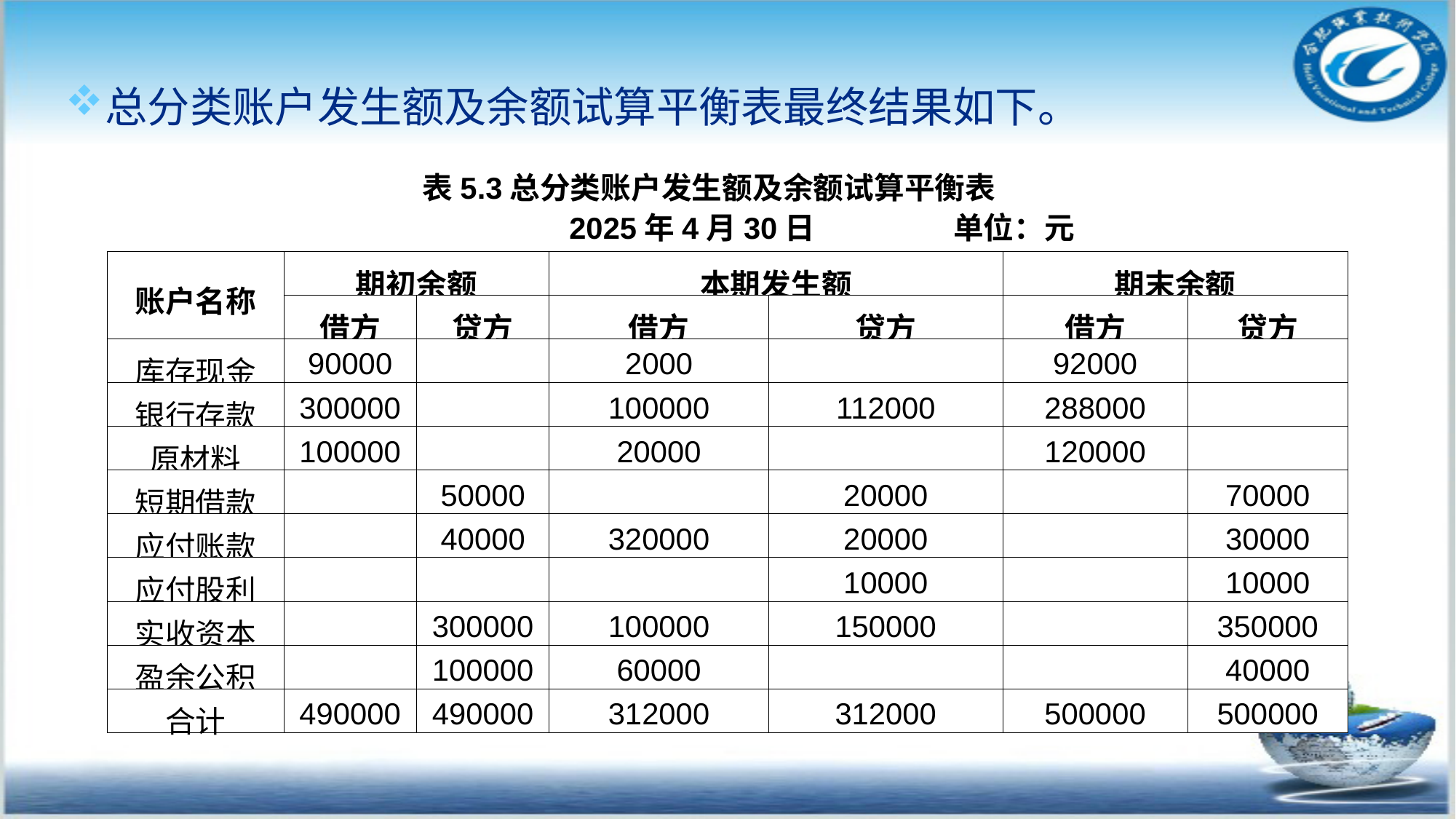

总分类账户发生额及余额试算平衡表最终结果如下。

表5.3总分类账户发生额及余额试算平衡表
                           2025年4月30日                    单位：元
| 账户名称 | 期初余额 |  | 本期发生额 |  | 期末余额 |  |
| --- | --- | --- | --- | --- | --- | --- |
|  | 借方 | 贷方 | 借方 | 贷方 | 借方 | 贷方 |
| 库存现金 | 90000 |  | 2000 |  | 92000 |  |
| 银行存款 | 300000 |  | 100000 | 112000 | 288000 |  |
| 原材料 | 100000 |  | 20000 |  | 120000 |  |
| 短期借款 |  | 50000 |  | 20000 |  | 70000 |
| 应付账款 |  | 40000 | 320000 | 20000 |  | 30000 |
| 应付股利 |  |  |  | 10000 |  | 10000 |
| 实收资本 |  | 300000 | 100000 | 150000 |  | 350000 |
| 盈余公积 |  | 100000 | 60000 |  |  | 40000 |
| 合计 | 490000 | 490000 | 312000 | 312000 | 500000 | 500000 |
23